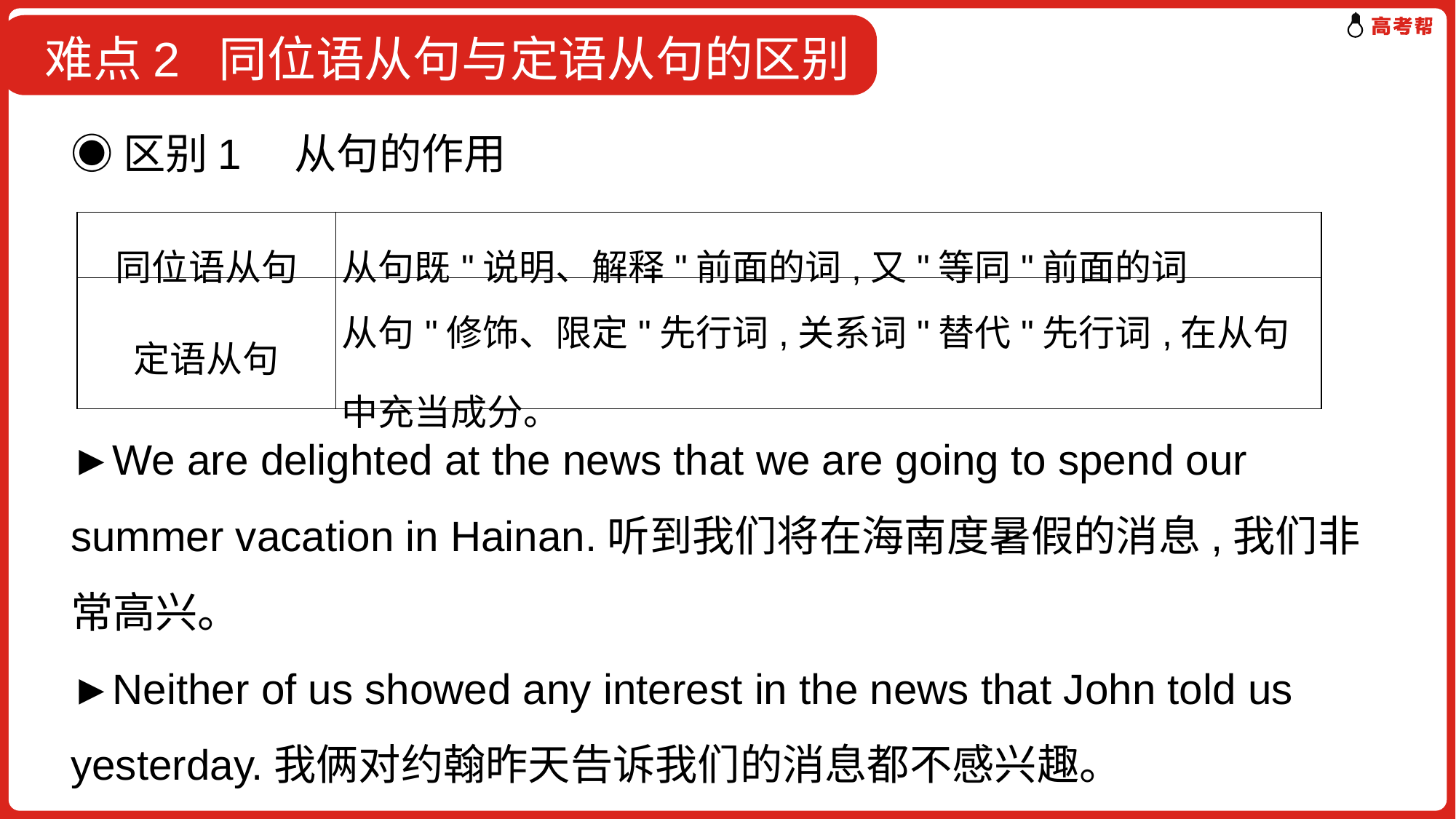

难点2  同位语从句与定语从句的区别
◉区别1　从句的作用

►We are delighted at the news that we are going to spend our summer vacation in Hainan.听到我们将在海南度暑假的消息,我们非常高兴。
►Neither of us showed any interest in the news that John told us yesterday.我俩对约翰昨天告诉我们的消息都不感兴趣。
| 同位语从句 | 从句既"说明、解释"前面的词,又"等同"前面的词 |
| --- | --- |
| 定语从句 | 从句"修饰、限定"先行词,关系词"替代"先行词,在从句中充当成分。 |